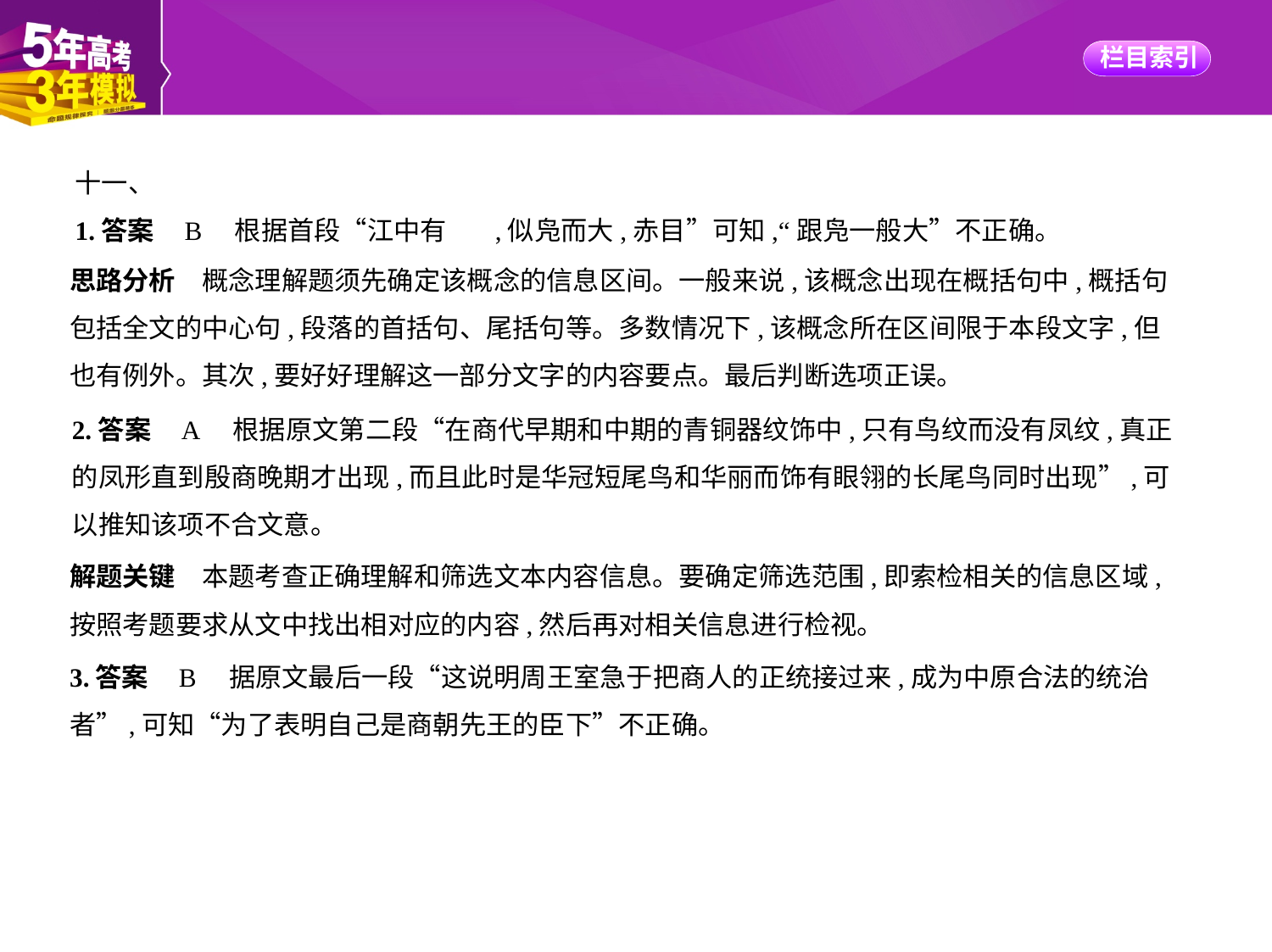

十一、
1.答案    B　根据首段“江中有  ,似凫而大,赤目”可知,“跟凫一般大”不正确。
思路分析　概念理解题须先确定该概念的信息区间。一般来说,该概念出现在概括句中,概括句
包括全文的中心句,段落的首括句、尾括句等。多数情况下,该概念所在区间限于本段文字,但
也有例外。其次,要好好理解这一部分文字的内容要点。最后判断选项正误。
2.答案    A　根据原文第二段“在商代早期和中期的青铜器纹饰中,只有鸟纹而没有凤纹,真正
的凤形直到殷商晚期才出现,而且此时是华冠短尾鸟和华丽而饰有眼翎的长尾鸟同时出现”,可
以推知该项不合文意。
解题关键　本题考查正确理解和筛选文本内容信息。要确定筛选范围,即索检相关的信息区域,
按照考题要求从文中找出相对应的内容,然后再对相关信息进行检视。
3.答案    B　据原文最后一段“这说明周王室急于把商人的正统接过来,成为中原合法的统治
者”,可知“为了表明自己是商朝先王的臣下”不正确。